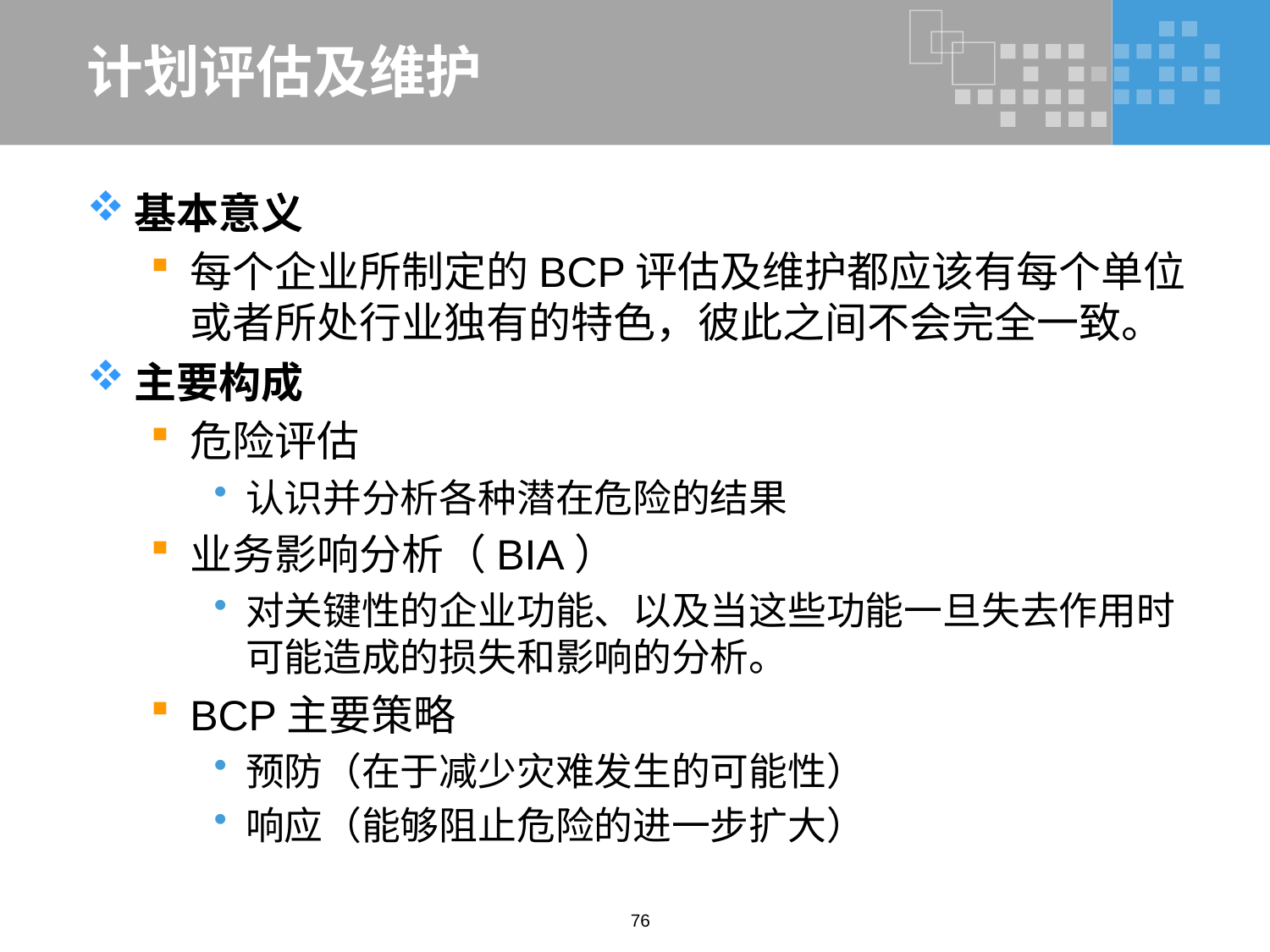

# 计划评估及维护
基本意义
每个企业所制定的BCP评估及维护都应该有每个单位或者所处行业独有的特色，彼此之间不会完全一致。
主要构成
危险评估
认识并分析各种潜在危险的结果
业务影响分析（BIA）
对关键性的企业功能、以及当这些功能一旦失去作用时可能造成的损失和影响的分析。
BCP主要策略
预防（在于减少灾难发生的可能性）
响应（能够阻止危险的进一步扩大）
76